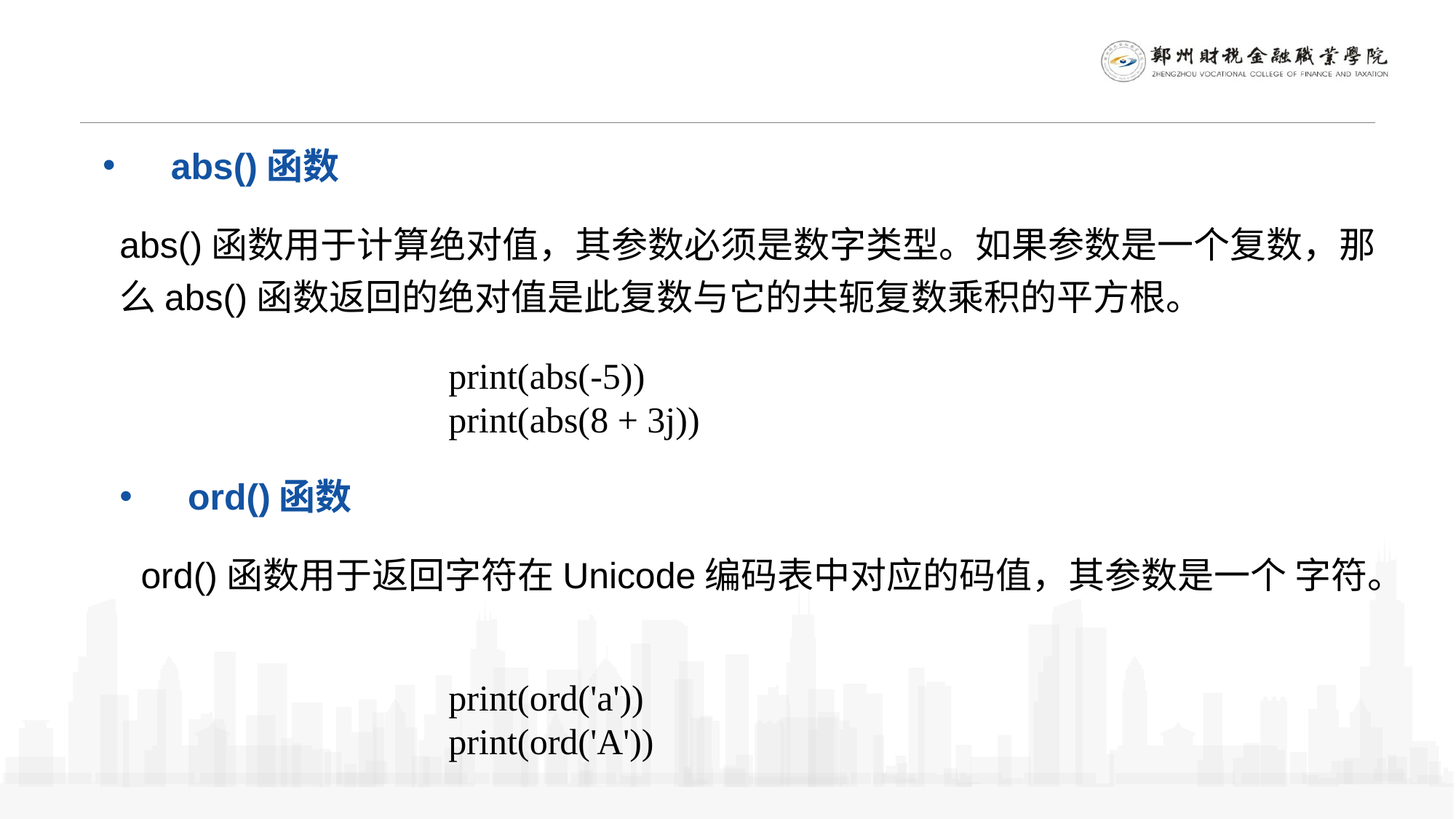

abs()函数
abs()函数用于计算绝对值，其参数必须是数字类型。如果参数是一个复数，那么abs()函数返回的绝对值是此复数与它的共轭复数乘积的平方根。
print(abs(-5))
print(abs(8 + 3j))
ord()函数
ord()函数用于返回字符在Unicode编码表中对应的码值，其参数是一个 字符。
print(ord('a'))
print(ord('A'))